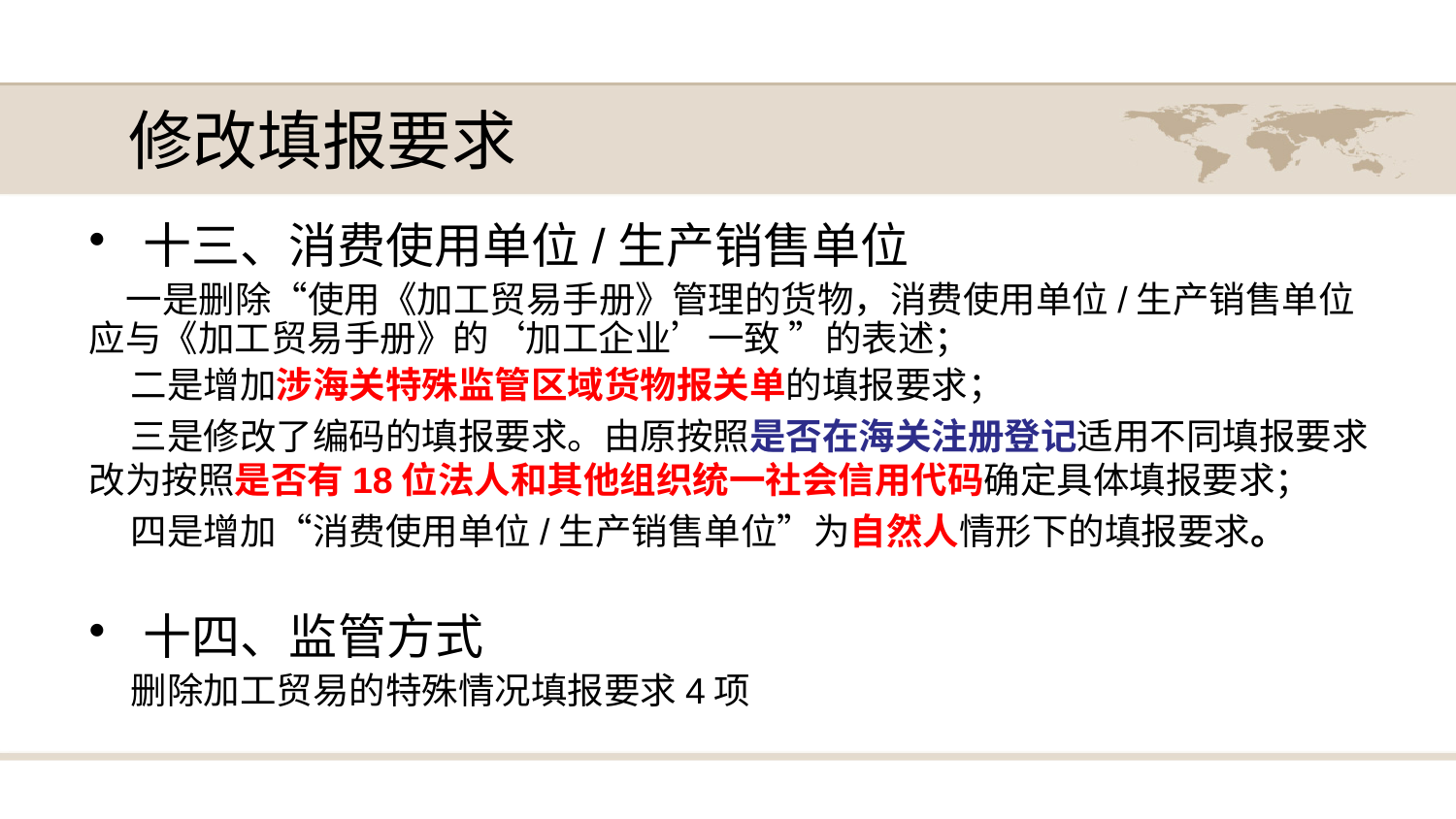

# 修改填报要求
十三、消费使用单位/生产销售单位
    一是删除“使用《加工贸易手册》管理的货物，消费使用单位/生产销售单位应与《加工贸易手册》的‘加工企业’一致 ”的表述；
    二是增加涉海关特殊监管区域货物报关单的填报要求；
    三是修改了编码的填报要求。由原按照是否在海关注册登记适用不同填报要求改为按照是否有18位法人和其他组织统一社会信用代码确定具体填报要求；
    四是增加“消费使用单位/生产销售单位”为自然人情形下的填报要求。

十四、监管方式
    删除加工贸易的特殊情况填报要求4项